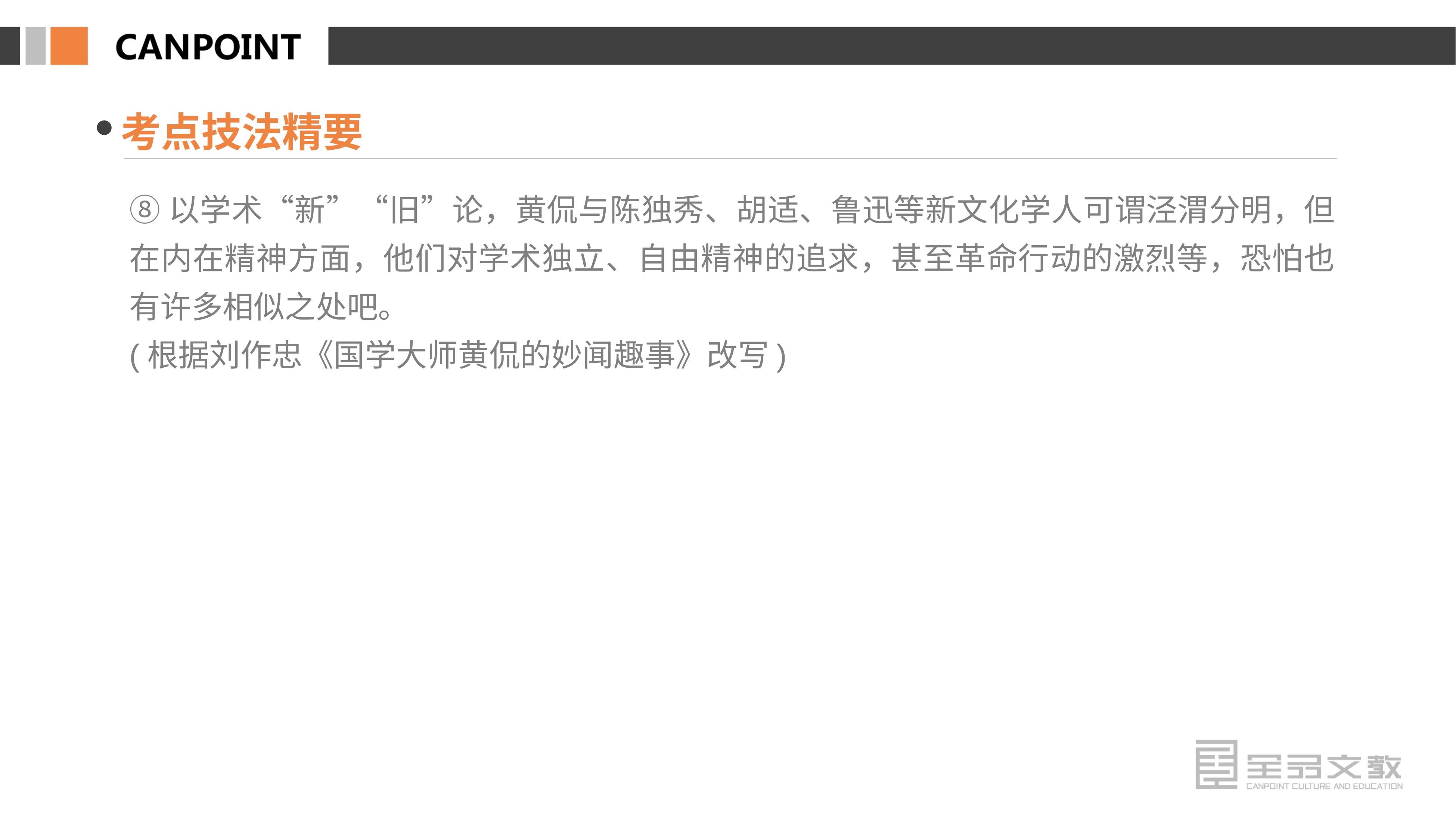

考点技法精要

⑧以学术“新”“旧”论，黄侃与陈独秀、胡适、鲁迅等新文化学人可谓泾渭分明，但在内在精神方面，他们对学术独立、自由精神的追求，甚至革命行动的激烈等，恐怕也有许多相似之处吧。
(根据刘作忠《国学大师黄侃的妙闻趣事》改写)